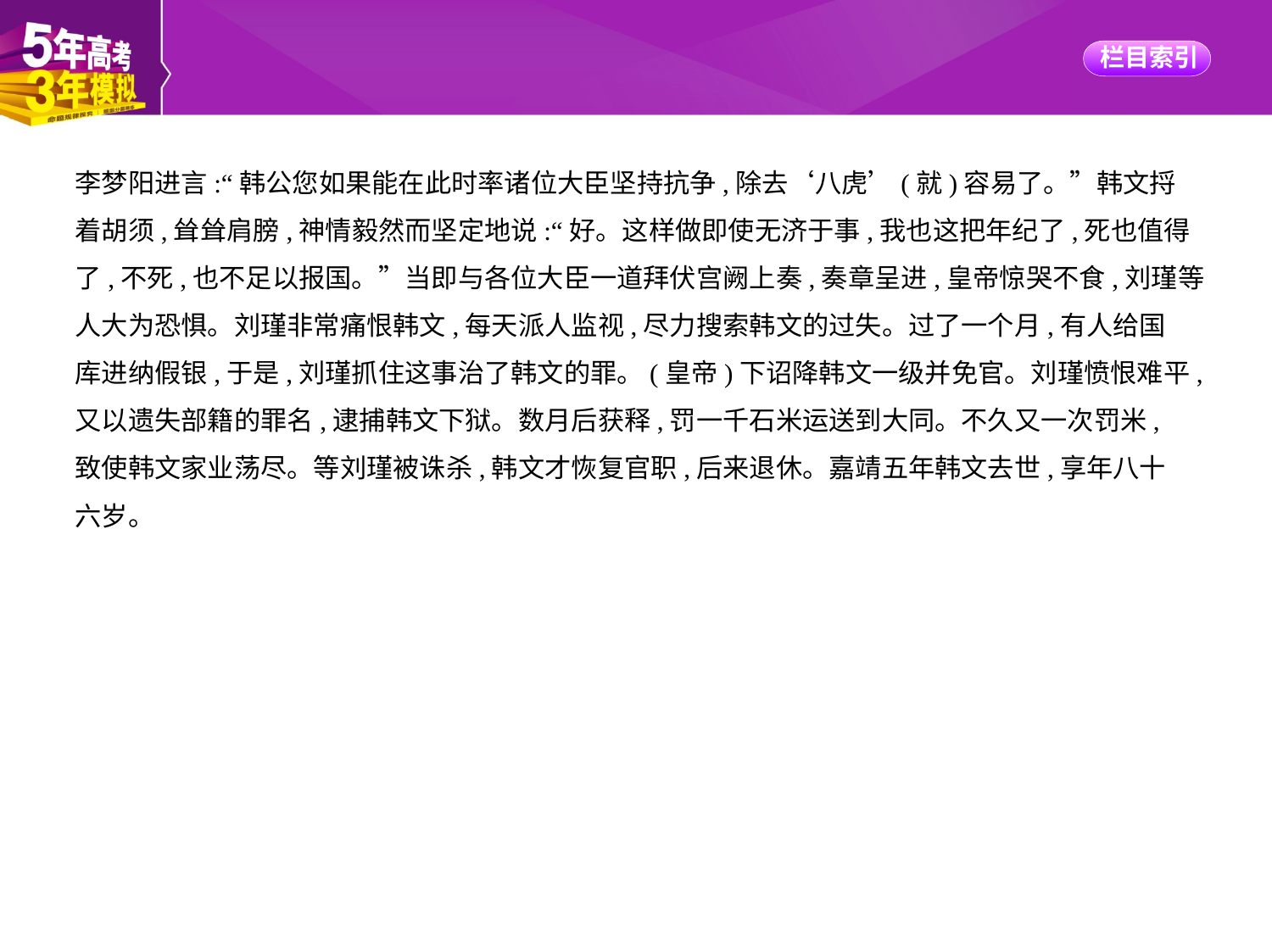

李梦阳进言:“韩公您如果能在此时率诸位大臣坚持抗争,除去‘八虎’(就)容易了。”韩文捋
着胡须,耸耸肩膀,神情毅然而坚定地说:“好。这样做即使无济于事,我也这把年纪了,死也值得
了,不死,也不足以报国。”当即与各位大臣一道拜伏宫阙上奏,奏章呈进,皇帝惊哭不食,刘瑾等
人大为恐惧。刘瑾非常痛恨韩文,每天派人监视,尽力搜索韩文的过失。过了一个月,有人给国
库进纳假银,于是,刘瑾抓住这事治了韩文的罪。(皇帝)下诏降韩文一级并免官。刘瑾愤恨难平,
又以遗失部籍的罪名,逮捕韩文下狱。数月后获释,罚一千石米运送到大同。不久又一次罚米,
致使韩文家业荡尽。等刘瑾被诛杀,韩文才恢复官职,后来退休。嘉靖五年韩文去世,享年八十
六岁。